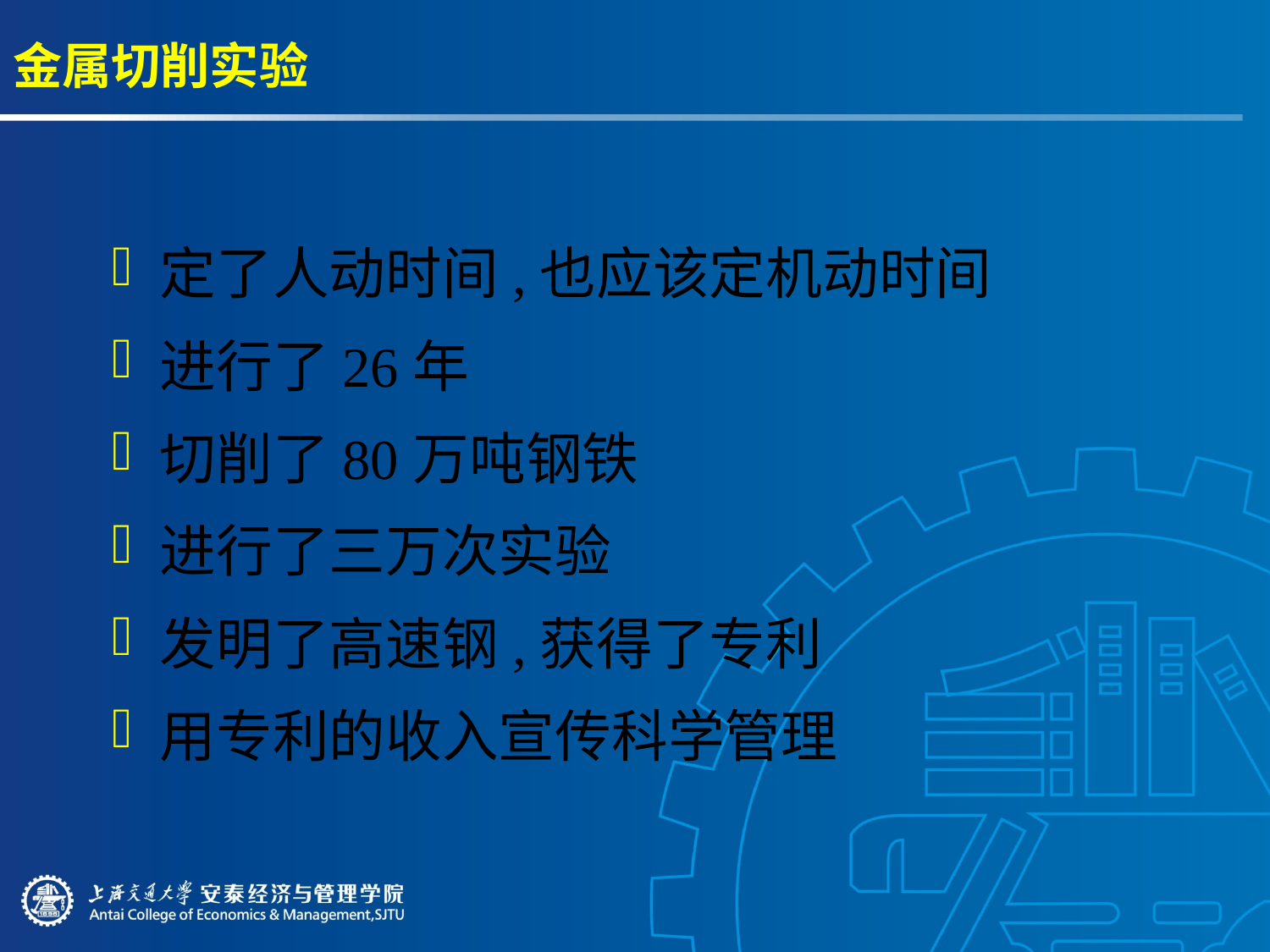

# 金属切削实验
定了人动时间,也应该定机动时间
进行了26年
切削了80万吨钢铁
进行了三万次实验
发明了高速钢,获得了专利
用专利的收入宣传科学管理